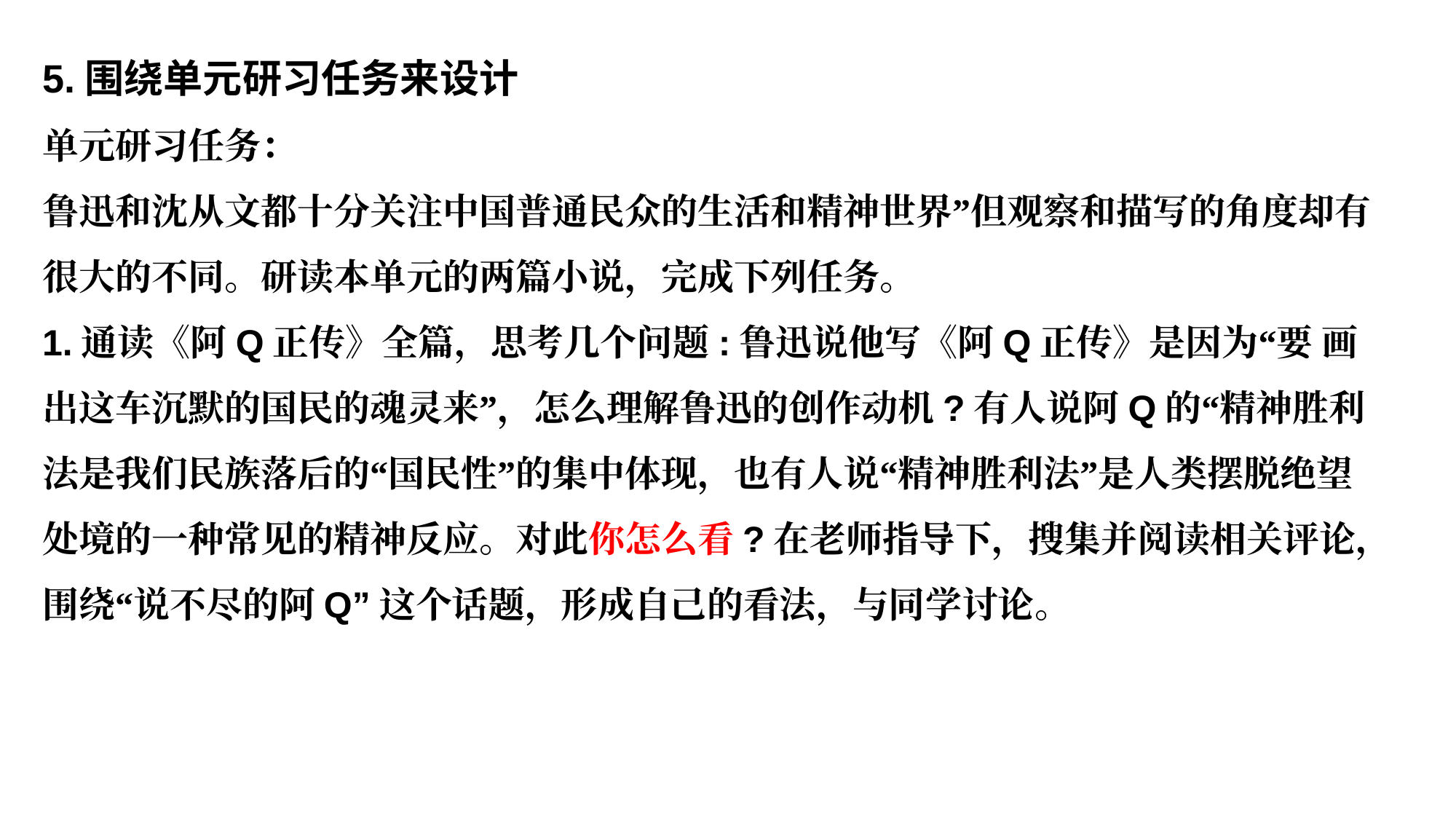

5.围绕单元研习任务来设计
单元研习任务：
鲁迅和沈从文都十分关注中国普通民众的生活和精神世界”但观察和描写的角度却有很大的不同。研读本单元的两篇小说，完成下列任务。
1.通读《阿Q正传》全篇，思考几个问题:鲁迅说他写《阿Q正传》是因为“要 画出这车沉默的国民的魂灵来”，怎么理解鲁迅的创作动机?有人说阿Q的“精神胜利法是我们民族落后的“国民性”的集中体现，也有人说“精神胜利法”是人类摆脱绝望处境的一种常见的精神反应。对此你怎么看?在老师指导下，搜集并阅读相关评论，围绕“说不尽的阿Q”这个话题，形成自己的看法，与同学讨论。